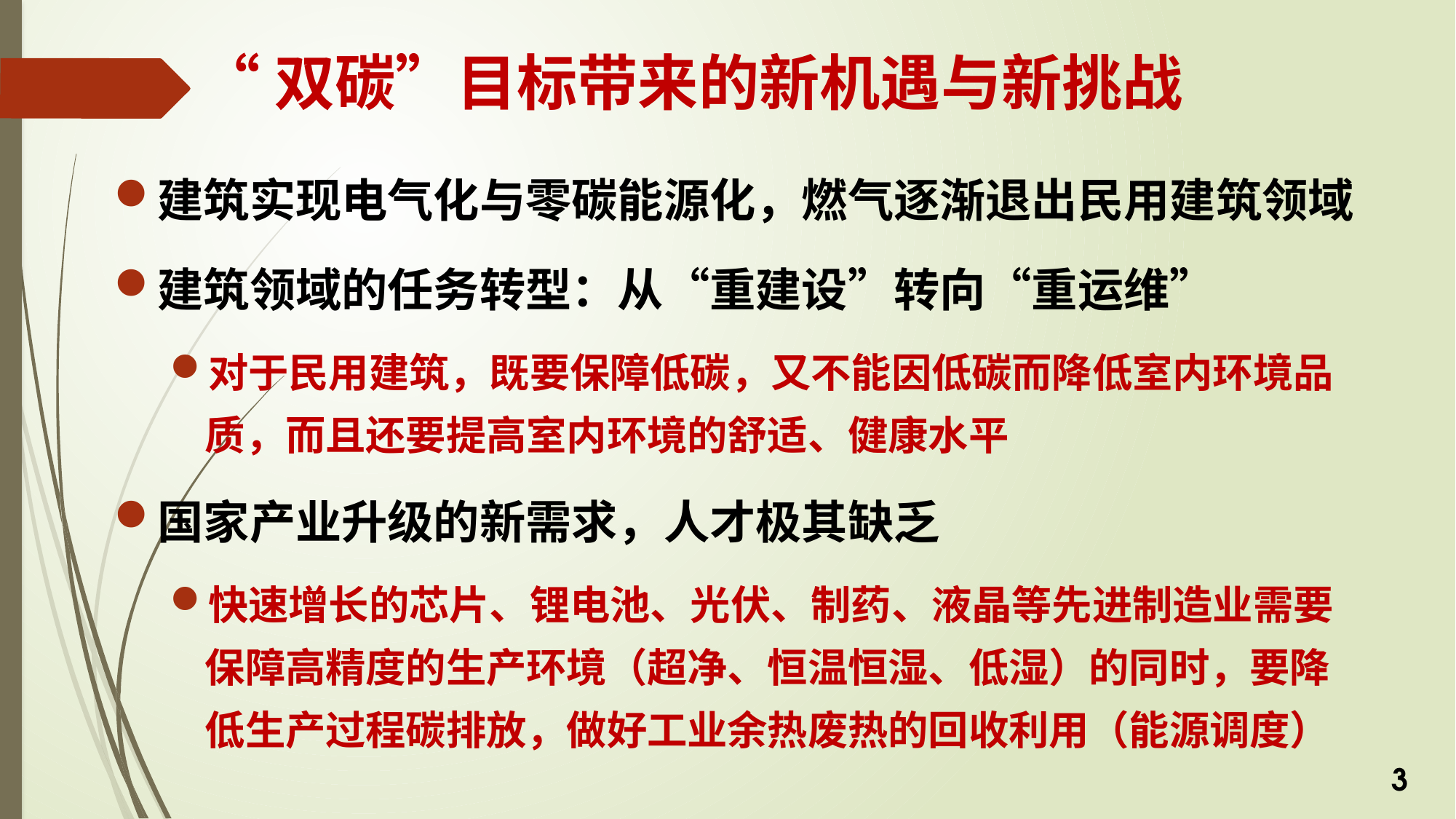

# “双碳”目标带来的新机遇与新挑战
建筑实现电气化与零碳能源化，燃气逐渐退出民用建筑领域
建筑领域的任务转型：从“重建设”转向“重运维”
对于民用建筑，既要保障低碳，又不能因低碳而降低室内环境品质，而且还要提高室内环境的舒适、健康水平
国家产业升级的新需求，人才极其缺乏
快速增长的芯片、锂电池、光伏、制药、液晶等先进制造业需要保障高精度的生产环境（超净、恒温恒湿、低湿）的同时，要降低生产过程碳排放，做好工业余热废热的回收利用（能源调度）

3